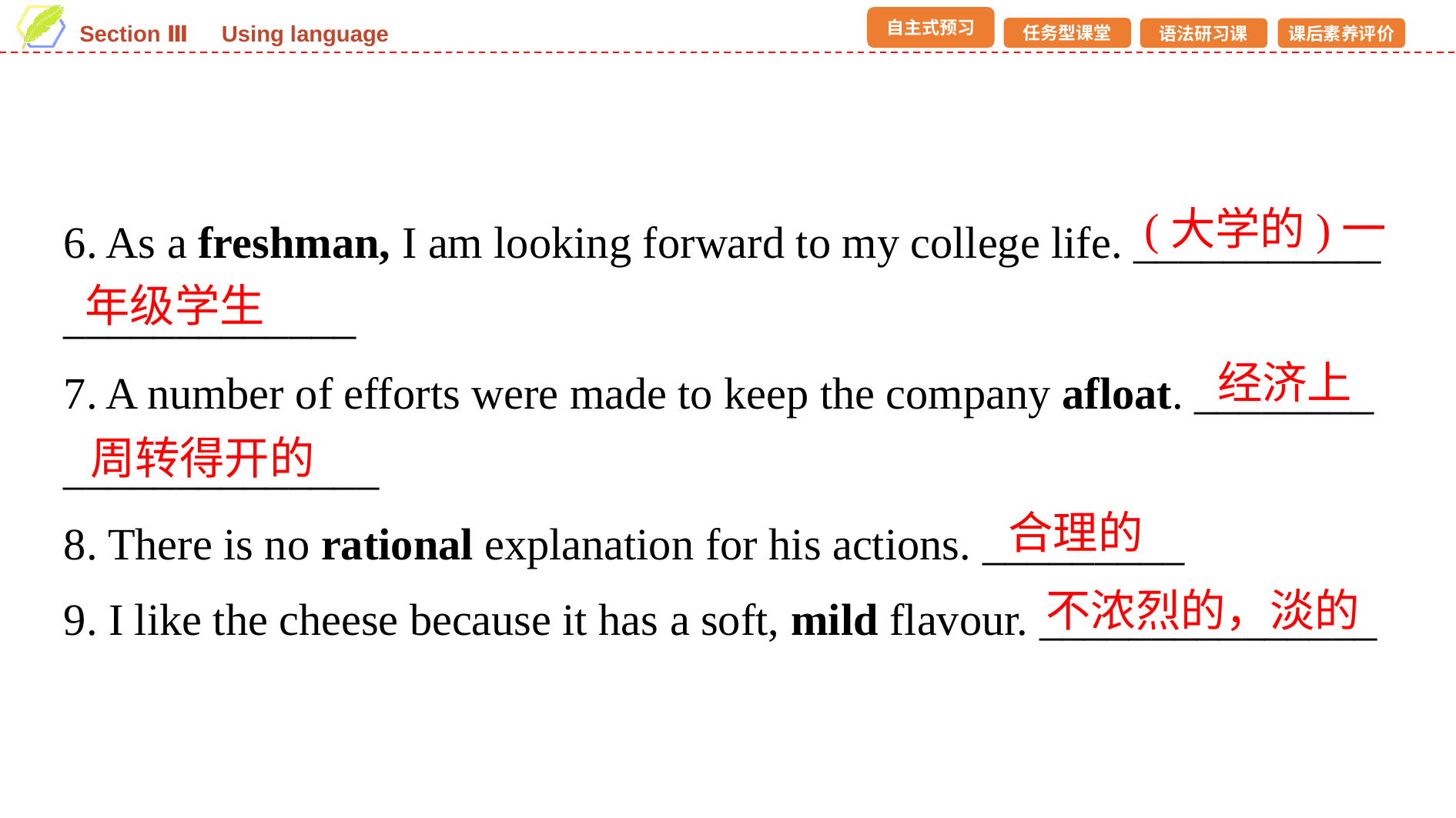

6. As a freshman, I am looking forward to my college life. ___________ _____________
7. A number of efforts were made to keep the company afloat. ________ ______________
8. There is no rational explanation for his actions. _________
9. I like the cheese because it has a soft, mild flavour. _______________
 (大学的)一
年级学生
经济上
周转得开的
合理的
不浓烈的，淡的